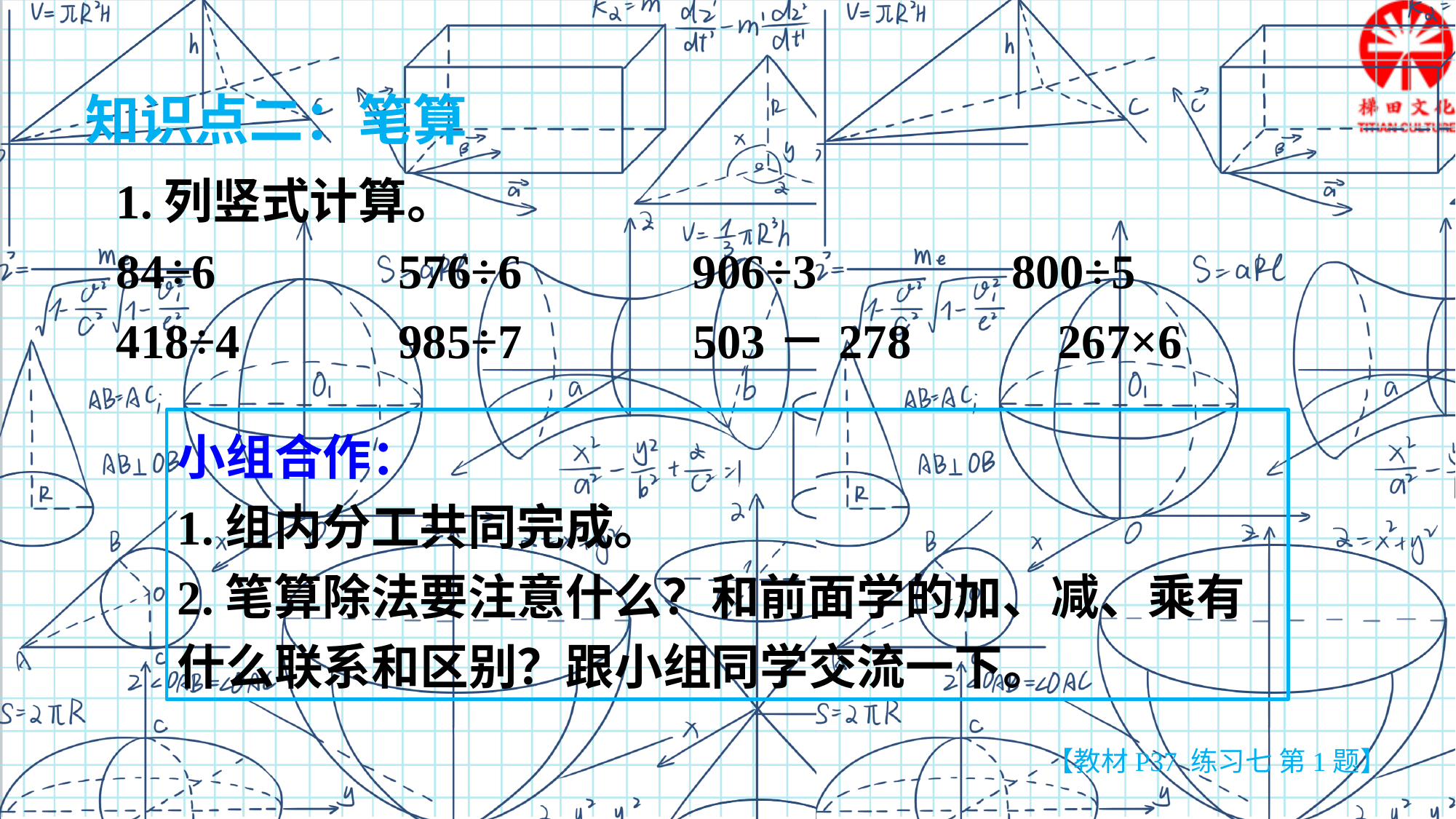

知识点二：笔算
1.列竖式计算。
84÷6               576÷6              906÷3                800÷5
418÷4             985÷7              503－278            267×6
小组合作：
1.组内分工共同完成。
2.笔算除法要注意什么？和前面学的加、减、乘有什么联系和区别？跟小组同学交流一下。
【教材P37 练习七 第1题】